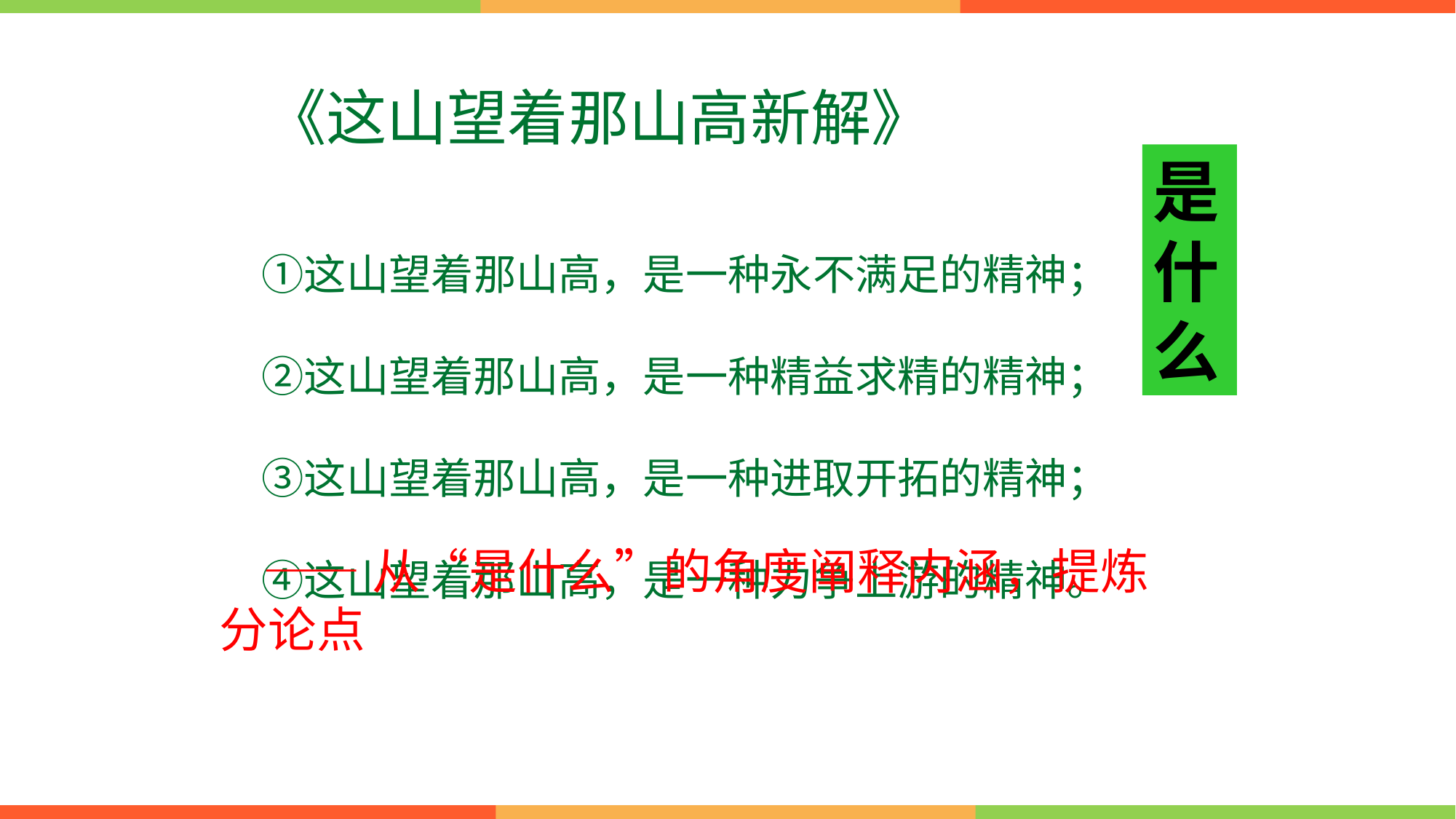

《这山望着那山高新解》
是什么
　①这山望着那山高，是一种永不满足的精神；
　②这山望着那山高，是一种精益求精的精神；
　③这山望着那山高，是一种进取开拓的精神；
　④这山望着那山高，是一种力争上游的精神。
    ——从“是什么”的角度阐释内涵，提炼分论点